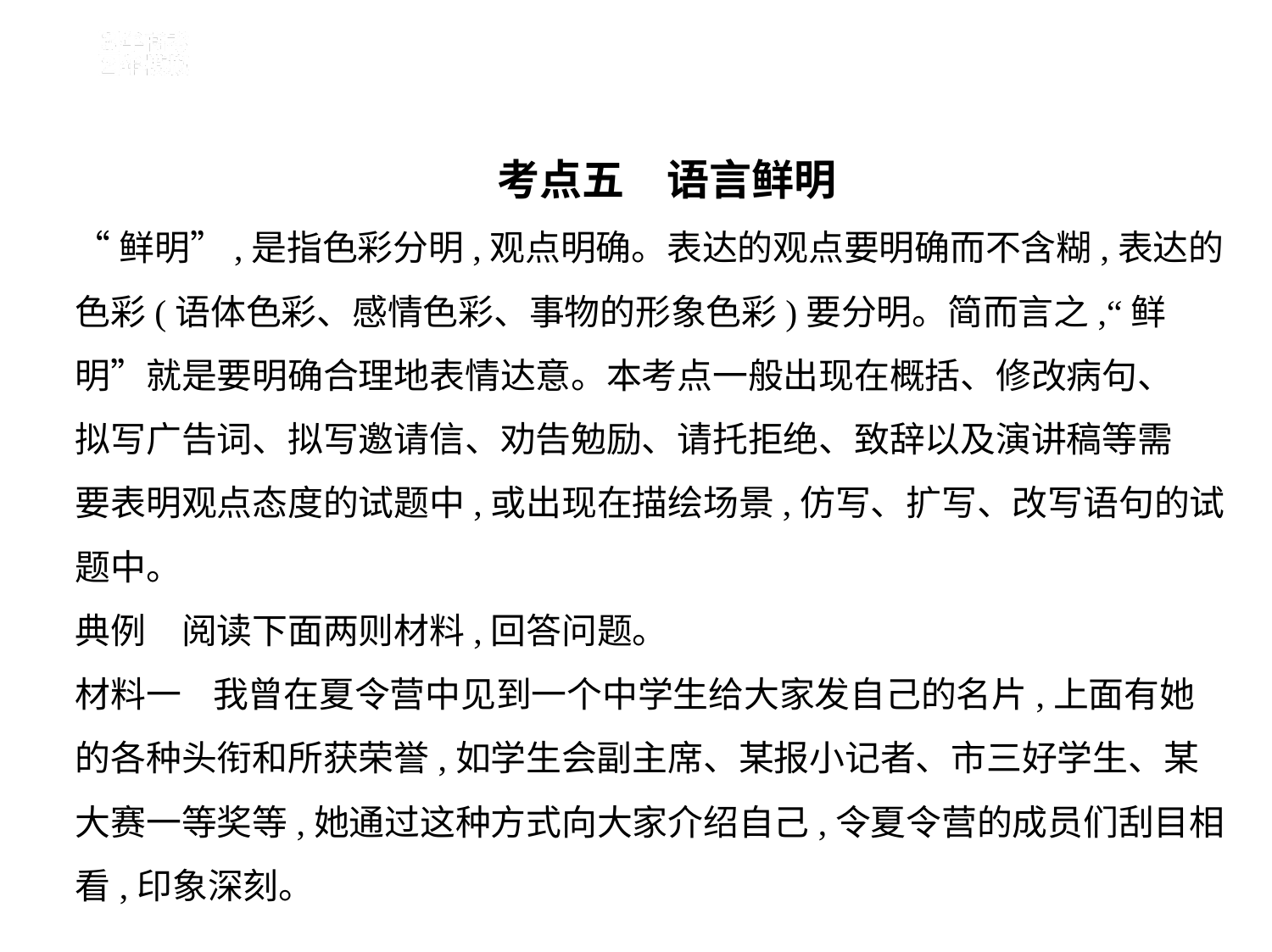

考点五　语言鲜明
“鲜明”,是指色彩分明,观点明确。表达的观点要明确而不含糊,表达的
色彩(语体色彩、感情色彩、事物的形象色彩)要分明。简而言之,“鲜
明”就是要明确合理地表情达意。本考点一般出现在概括、修改病句、
拟写广告词、拟写邀请信、劝告勉励、请托拒绝、致辞以及演讲稿等需
要表明观点态度的试题中,或出现在描绘场景,仿写、扩写、改写语句的试
题中。
典例　阅读下面两则材料,回答问题。
材料一    我曾在夏令营中见到一个中学生给大家发自己的名片,上面有她
的各种头衔和所获荣誉,如学生会副主席、某报小记者、市三好学生、某
大赛一等奖等,她通过这种方式向大家介绍自己,令夏令营的成员们刮目相
看,印象深刻。